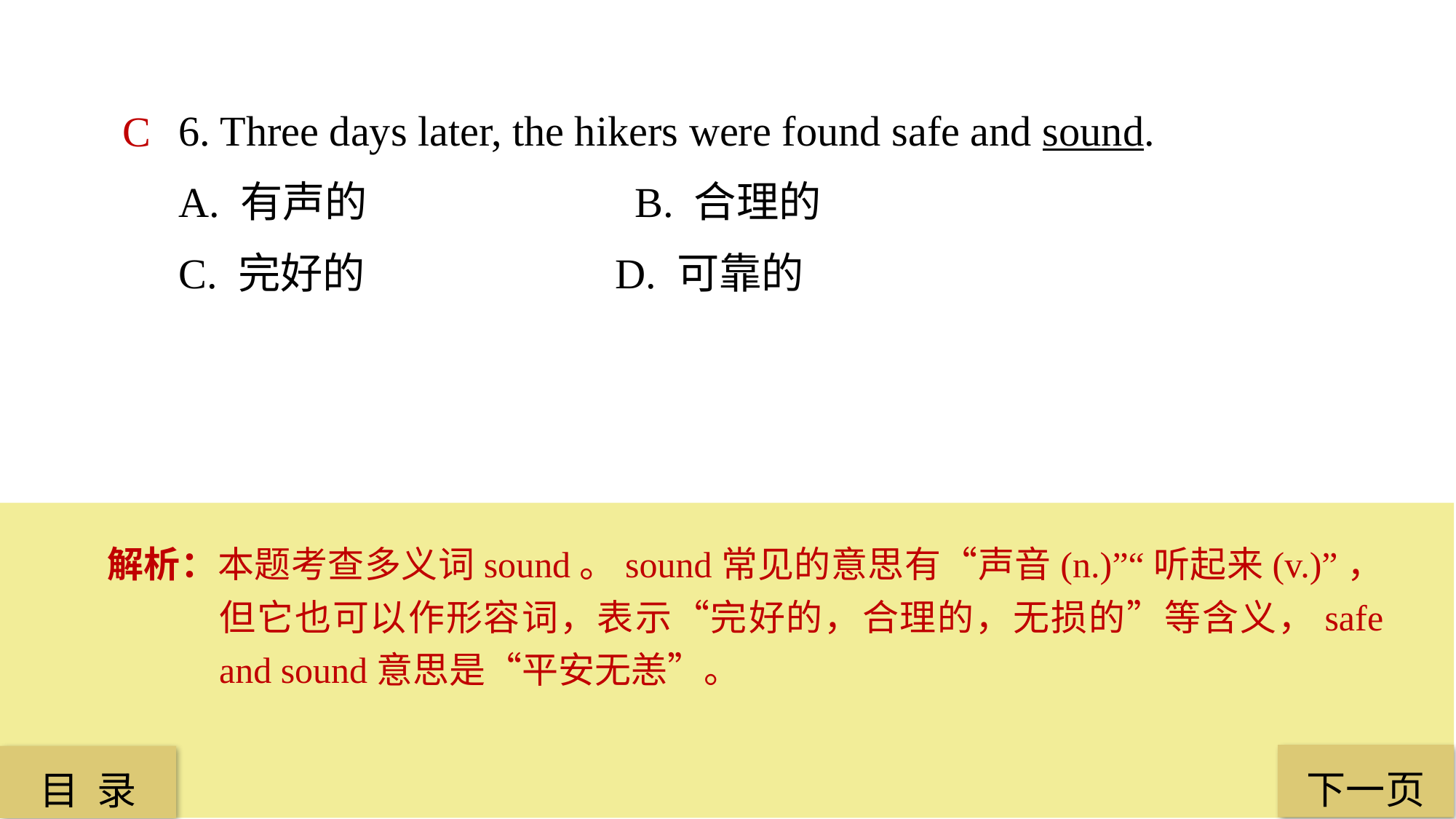

6. Three days later, the hikers were found safe and sound.
A. 有声的			 B. 合理的
C. 完好的 			D. 可靠的
C
解析：本题考查多义词sound。sound常见的意思有“声音(n.)”“听起来(v.)”，但它也可以作形容词，表示“完好的，合理的，无损的”等含义，safe and sound意思是“平安无恙”。